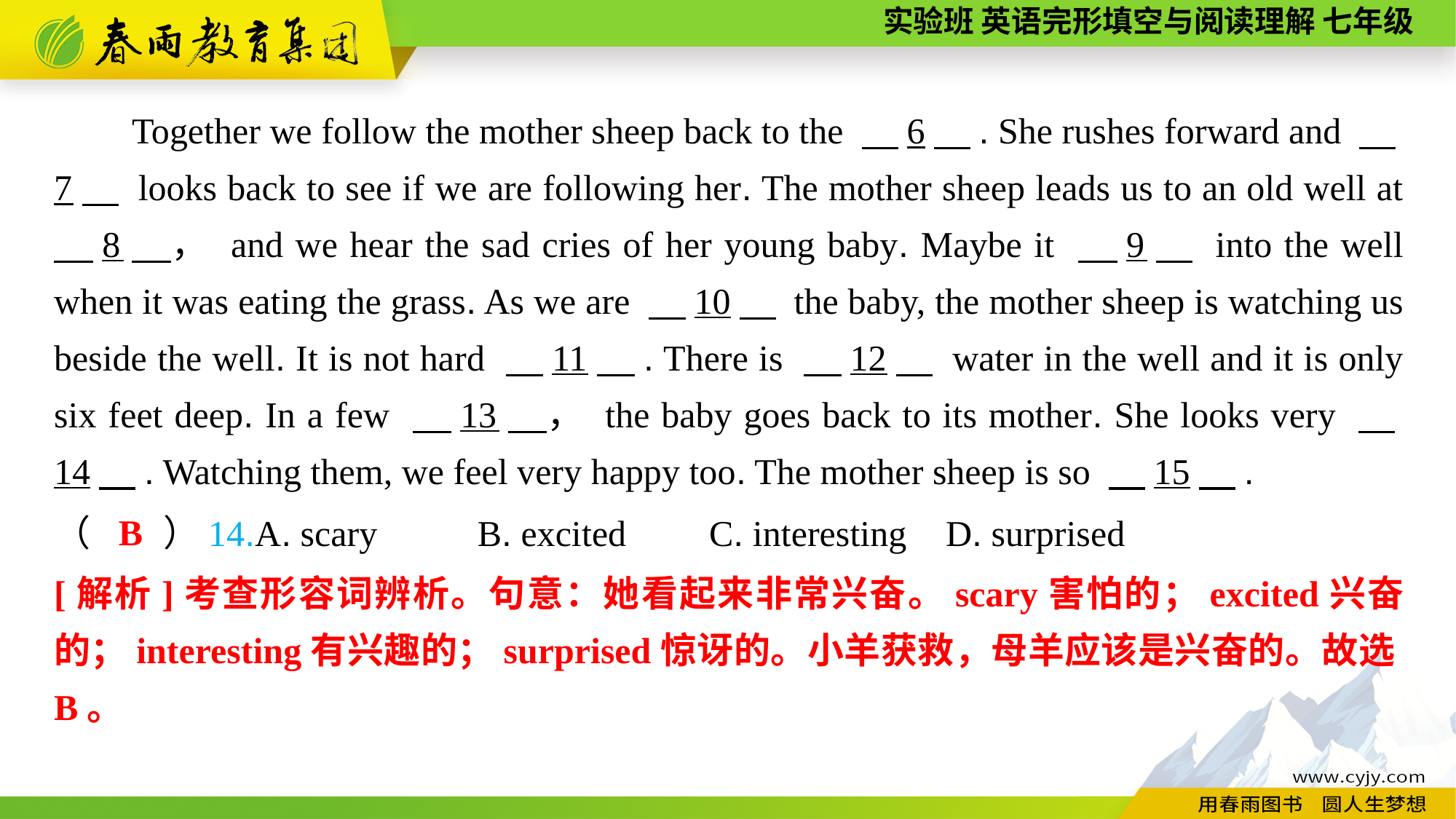

Together we follow the mother sheep back to the 　6　. She rushes forward and 　7　 looks back to see if we are following her. The mother sheep leads us to an old well at 　8　， and we hear the sad cries of her young baby. Maybe it 　9　 into the well when it was eating the grass. As we are 　10　 the baby, the mother sheep is watching us beside the well. It is not hard 　11　. There is 　12　 water in the well and it is only six feet deep. In a few 　13　， the baby goes back to its mother. She looks very 　14　. Watching them, we feel very happy too. The mother sheep is so 　15　.
B
（　　）14.A. scary           B. excited	C. interesting	  D. surprised
[解析]考查形容词辨析。句意：她看起来非常兴奋。scary害怕的；excited兴奋的；interesting有兴趣的；surprised惊讶的。小羊获救，母羊应该是兴奋的。故选B。